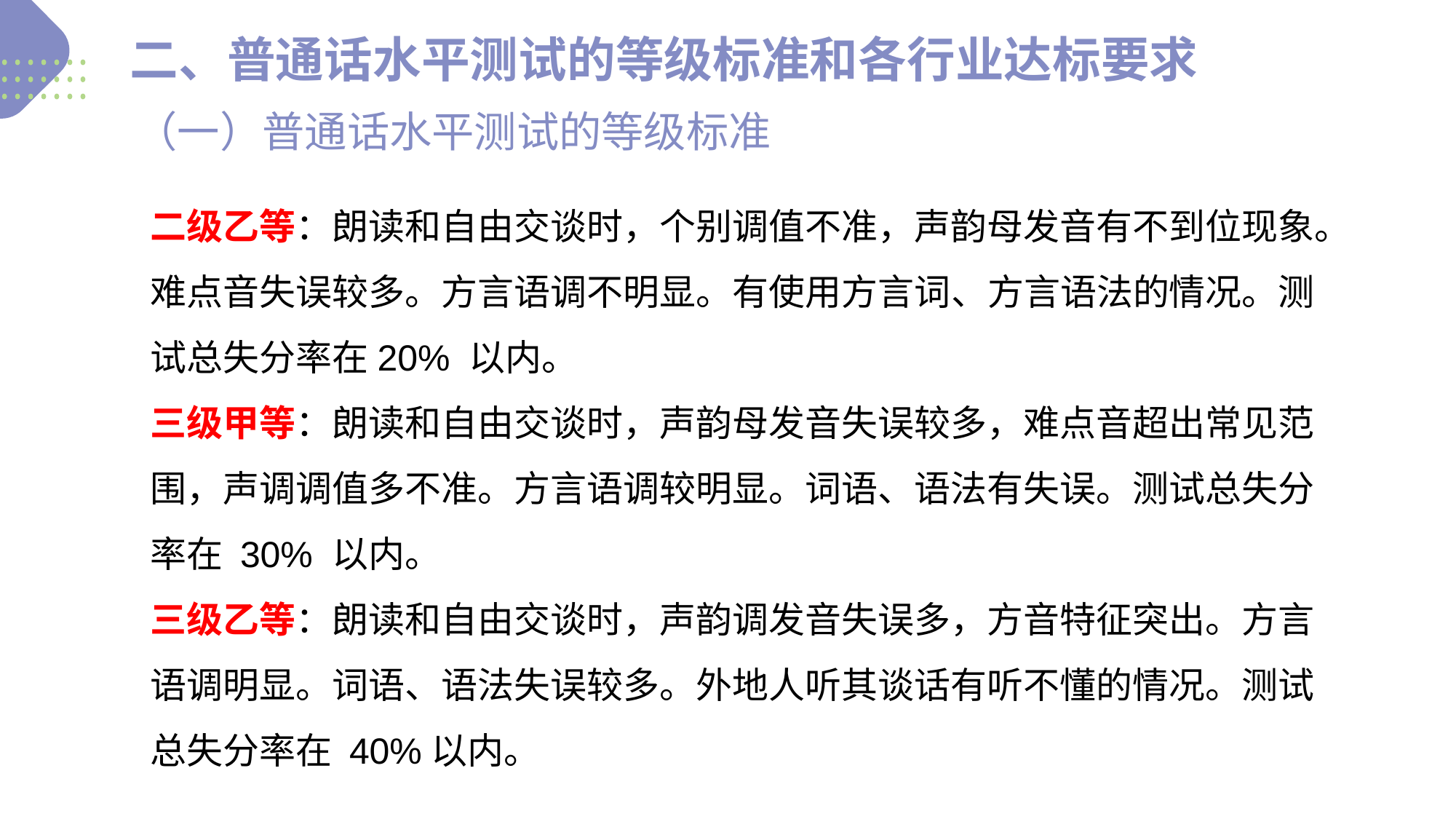

二、普通话水平测试的等级标准和各行业达标要求

（一）普通话水平测试的等级标准
二级乙等：朗读和自由交谈时，个别调值不准，声韵母发音有不到位现象。难点音失误较多。方言语调不明显。有使用方言词、方言语法的情况。测试总失分率在20% 以内。
三级甲等：朗读和自由交谈时，声韵母发音失误较多，难点音超出常见范围，声调调值多不准。方言语调较明显。词语、语法有失误。测试总失分率在 30% 以内。
三级乙等：朗读和自由交谈时，声韵调发音失误多，方音特征突出。方言语调明显。词语、语法失误较多。外地人听其谈话有听不懂的情况。测试总失分率在 40%以内。